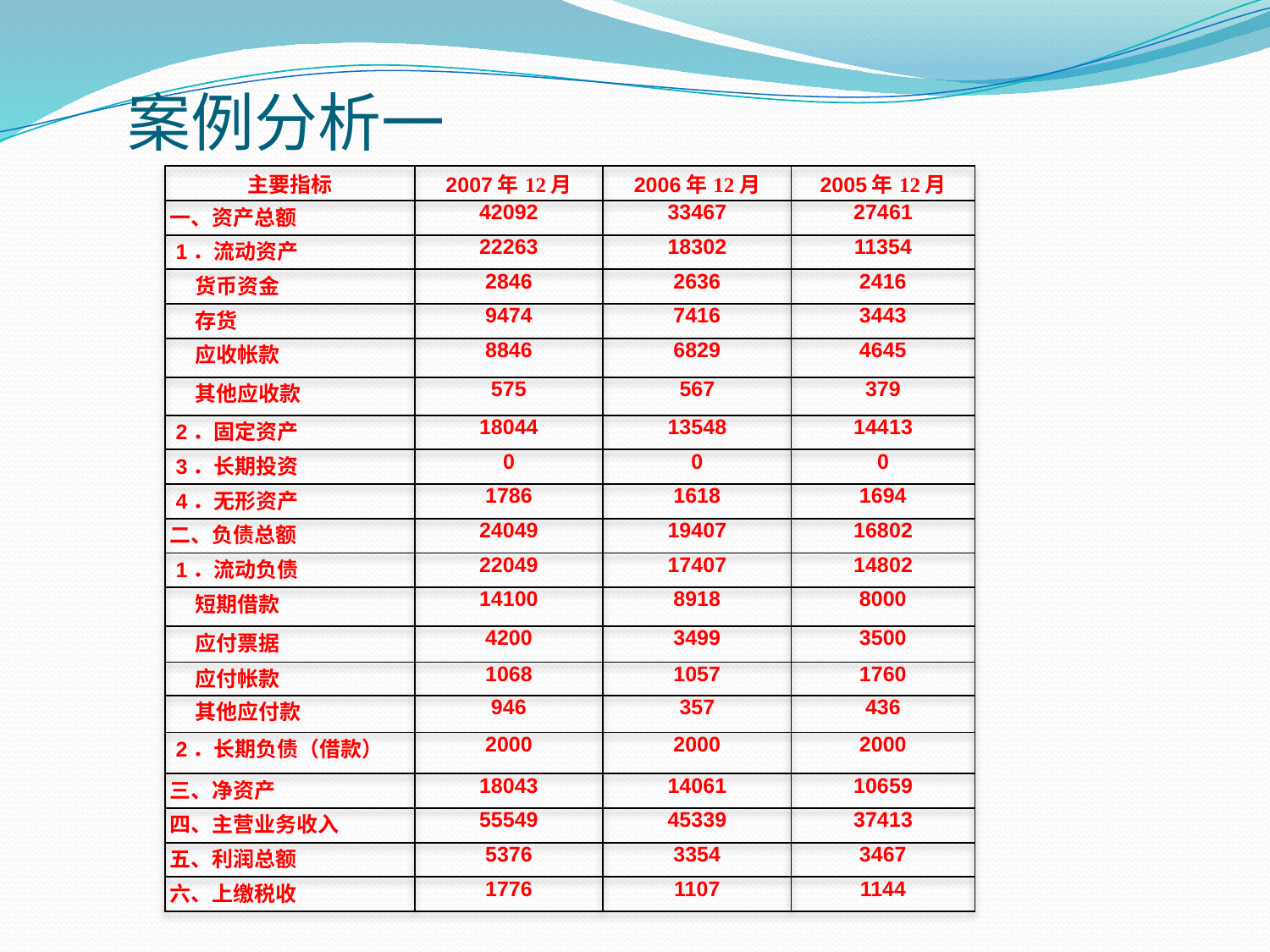

# 案例分析一
| 主要指标 | 2007年12月 | 2006年12月 | 2005年12月 |
| --- | --- | --- | --- |
| 一、资产总额 | 42092 | 33467 | 27461 |
| 1．流动资产 | 22263 | 18302 | 11354 |
| 货币资金 | 2846 | 2636 | 2416 |
| 存货 | 9474 | 7416 | 3443 |
| 应收帐款 | 8846 | 6829 | 4645 |
| 其他应收款 | 575 | 567 | 379 |
| 2．固定资产 | 18044 | 13548 | 14413 |
| 3．长期投资 | 0 | 0 | 0 |
| 4．无形资产 | 1786 | 1618 | 1694 |
| 二、负债总额 | 24049 | 19407 | 16802 |
| 1．流动负债 | 22049 | 17407 | 14802 |
| 短期借款 | 14100 | 8918 | 8000 |
| 应付票据 | 4200 | 3499 | 3500 |
| 应付帐款 | 1068 | 1057 | 1760 |
| 其他应付款 | 946 | 357 | 436 |
| 2．长期负债（借款） | 2000 | 2000 | 2000 |
| 三、净资产 | 18043 | 14061 | 10659 |
| 四、主营业务收入 | 55549 | 45339 | 37413 |
| 五、利润总额 | 5376 | 3354 | 3467 |
| 六、上缴税收 | 1776 | 1107 | 1144 |